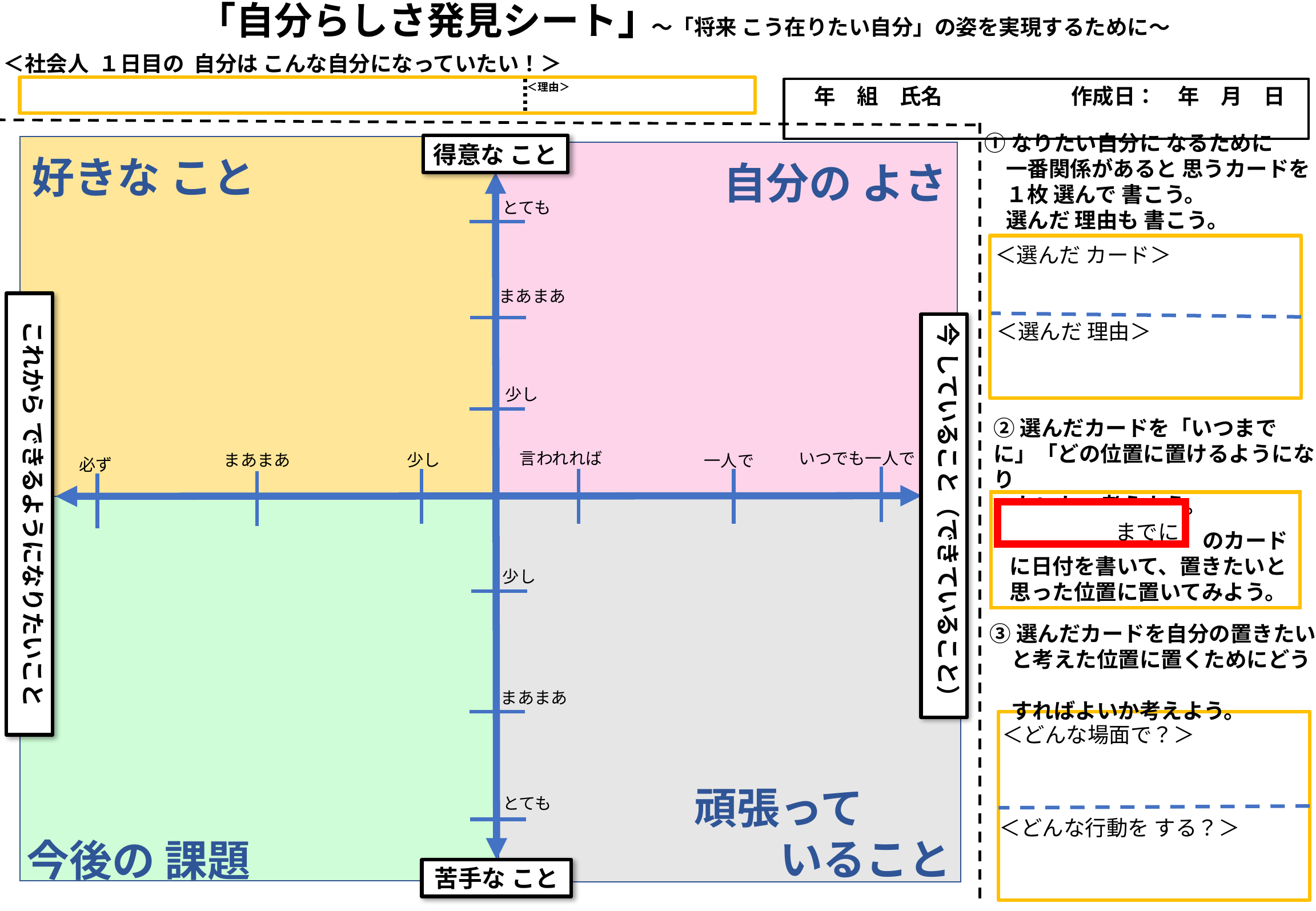

「自分らしさ発見シート」
～「将来 こう在りたい自分」の姿を実現するために～
＜社会人  １日目の  自分は こんな自分になっていたい！＞
＜理由＞

　年　組　氏名　　　　　　作成日：　年　月　日
①なりたい自分に なるために
　一番関係があると 思うカードを
　１枚 選んで 書こう。
　選んだ 理由も 書こう。
得意な こと

好きな こと
自分の よさ
とても

＜選んだ カード＞
まあまあ
これから できるようになりたいこと
＜選んだ 理由＞
今 していること（できていること）
少し
②選んだカードを「いつまでに」「どの位置に置けるようになり
　たいか」考えよう。

いつでも一人で
言われれば
まあまあ
少し
一人で
必ず

までに
　　　　　　　　　のカードに日付を書いて、置きたいと思った位置に置いてみよう。

少し
③選んだカードを自分の置きたい
　と考えた位置に置くためにどう
　すればよいか考えよう。

まあまあ

＜どんな場面で？＞
頑張って
　　いること
とても
＜どんな行動を する？＞
今後の 課題
苦手な こと